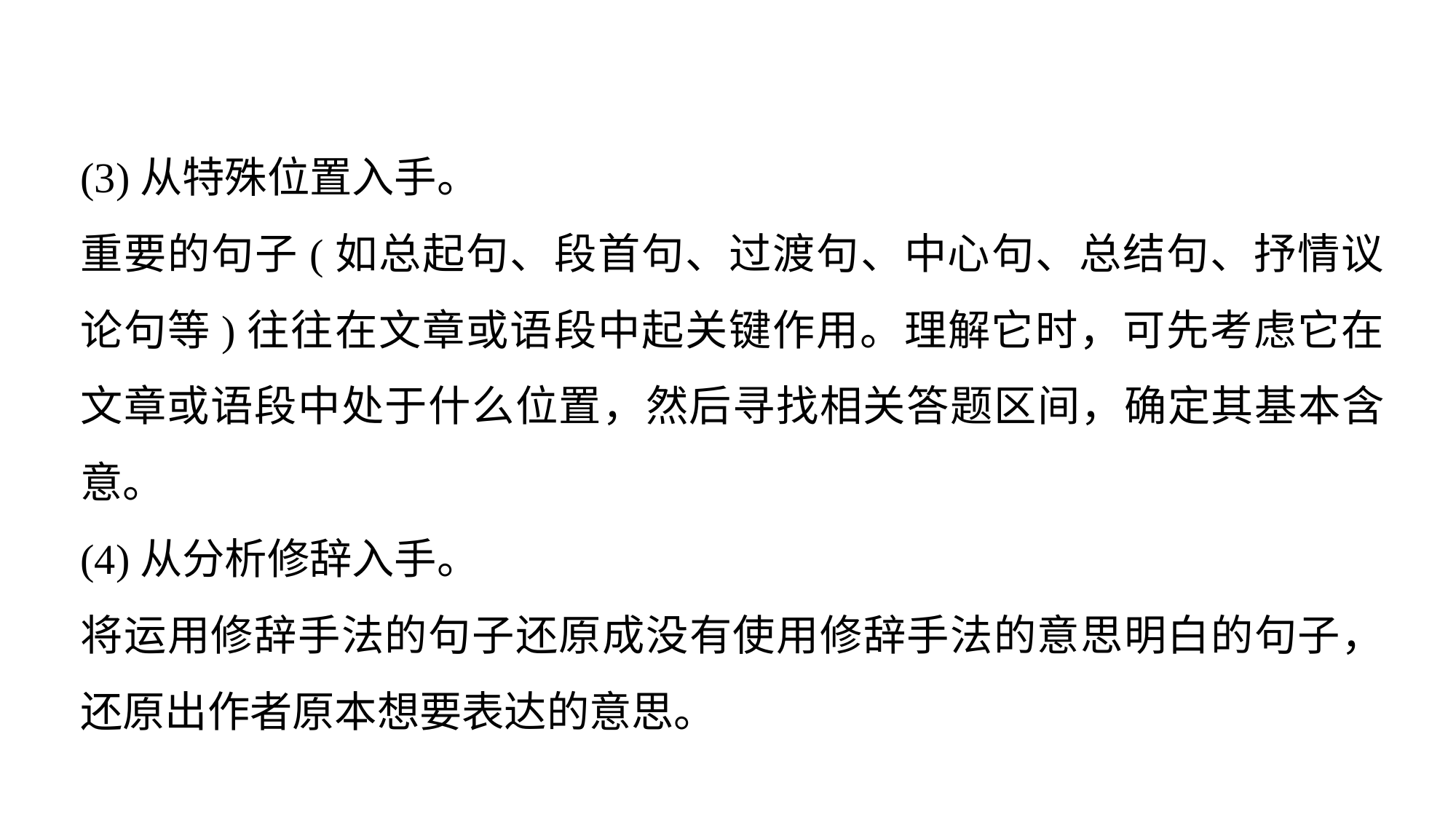

(3)从特殊位置入手。
重要的句子(如总起句、段首句、过渡句、中心句、总结句、抒情议论句等)往往在文章或语段中起关键作用。理解它时，可先考虑它在文章或语段中处于什么位置，然后寻找相关答题区间，确定其基本含意。
(4)从分析修辞入手。
将运用修辞手法的句子还原成没有使用修辞手法的意思明白的句子，还原出作者原本想要表达的意思。